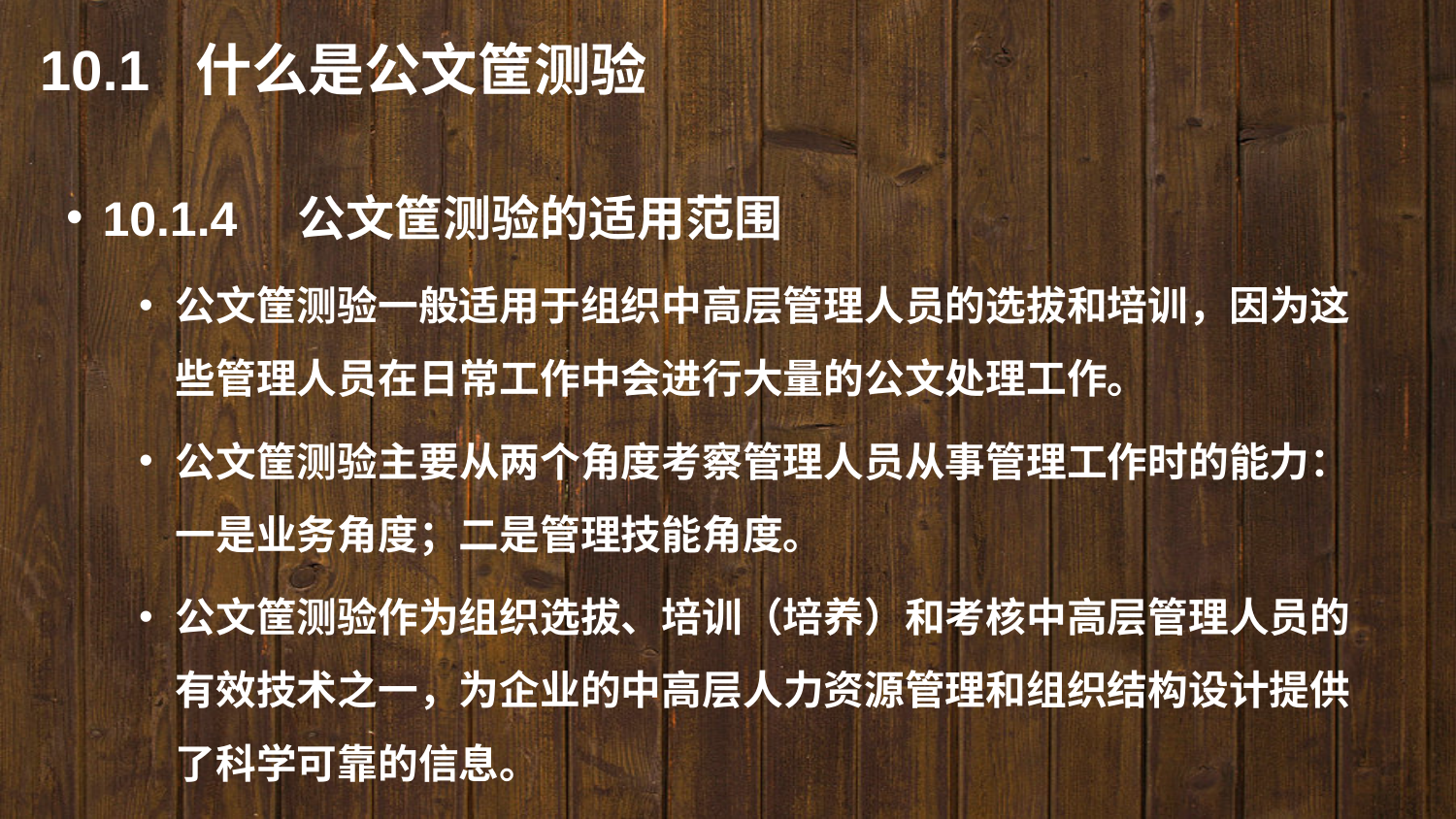

10.1  什么是公文筐测验
10.1.4　公文筐测验的适用范围
公文筐测验一般适用于组织中高层管理人员的选拔和培训，因为这些管理人员在日常工作中会进行大量的公文处理工作。
公文筐测验主要从两个角度考察管理人员从事管理工作时的能力：一是业务角度；二是管理技能角度。
公文筐测验作为组织选拔、培训（培养）和考核中高层管理人员的有效技术之一，为企业的中高层人力资源管理和组织结构设计提供了科学可靠的信息。